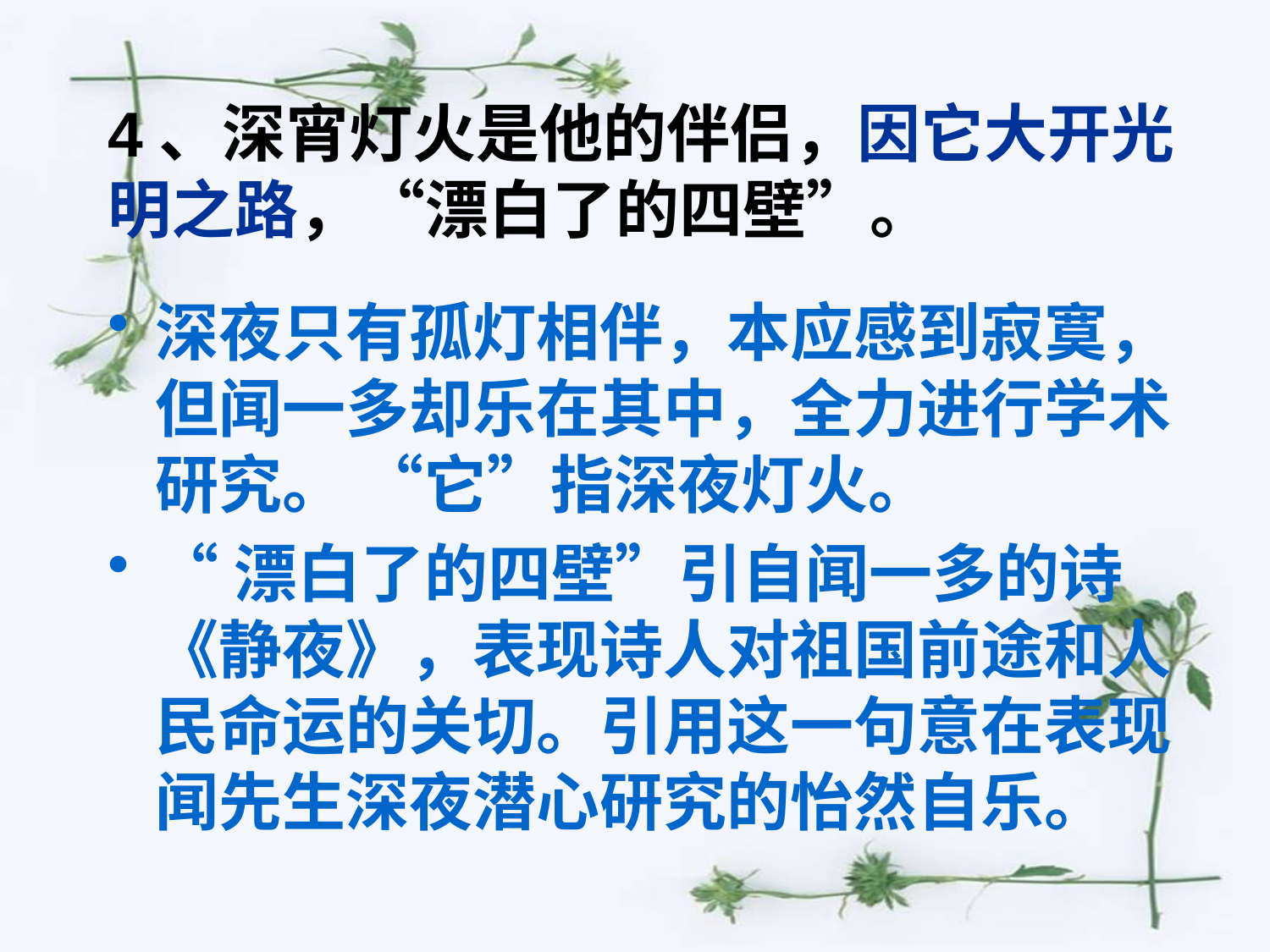

# 4、深宵灯火是他的伴侣，因它大开光明之路，“漂白了的四壁”。
深夜只有孤灯相伴，本应感到寂寞，但闻一多却乐在其中，全力进行学术研究。 “它”指深夜灯火。
“漂白了的四壁”引自闻一多的诗《静夜》，表现诗人对祖国前途和人民命运的关切。引用这一句意在表现闻先生深夜潜心研究的怡然自乐。